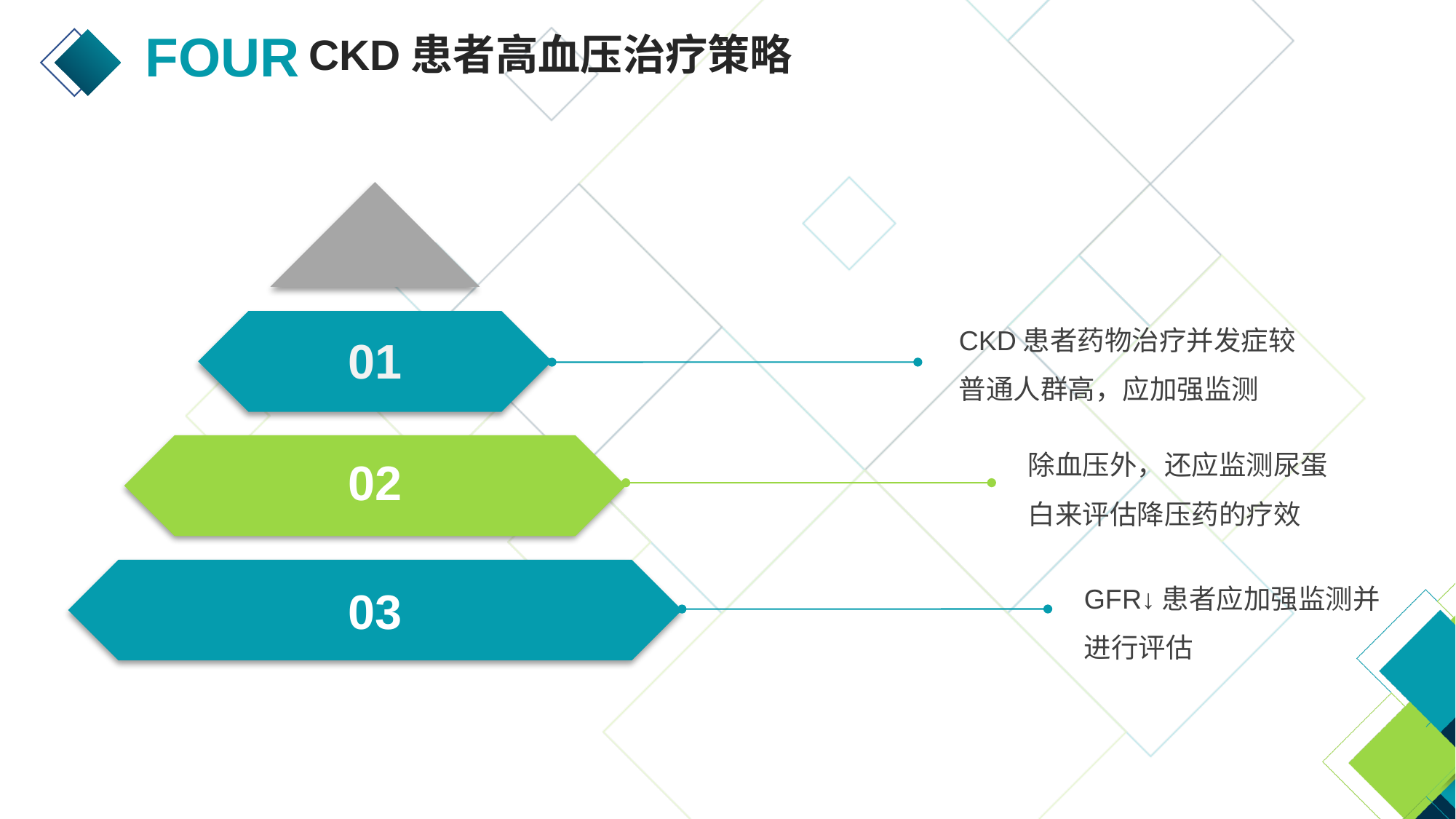

FOUR
CKD患者高血压治疗策略

CKD患者药物治疗并发症较普通人群高，应加强监测

01

除血压外，还应监测尿蛋白来评估降压药的疗效

02

GFR↓患者应加强监测并进行评估
03